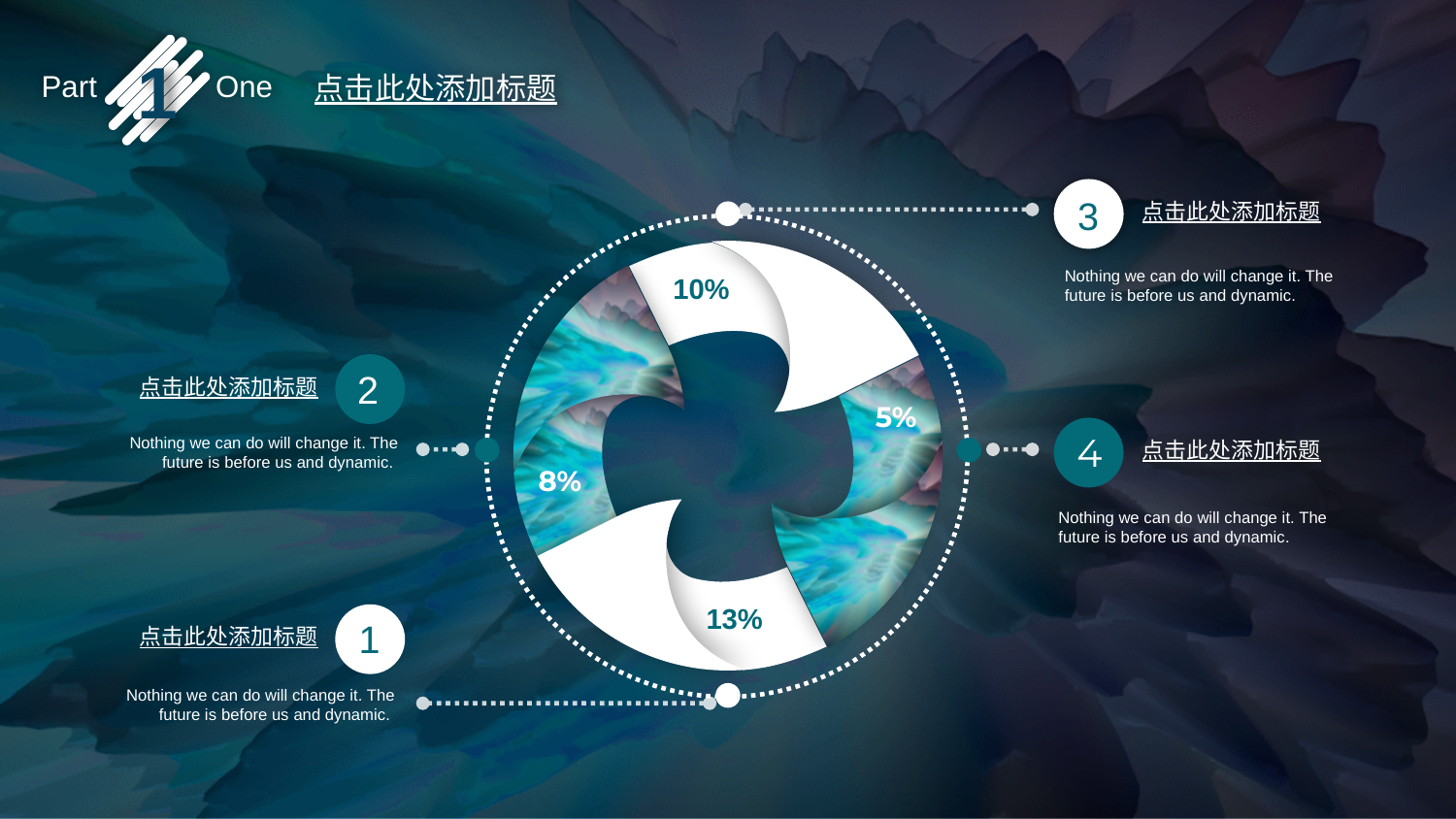

1
Part              One
点击此处添加标题

3
点击此处添加标题

Nothing we can do will change it. The future is before us and dynamic.
10%

2
点击此处添加标题
5%

4
Nothing we can do will change it. The future is before us and dynamic.
点击此处添加标题

8%
Nothing we can do will change it. The future is before us and dynamic.
13%

1
点击此处添加标题
Nothing we can do will change it. The future is before us and dynamic.